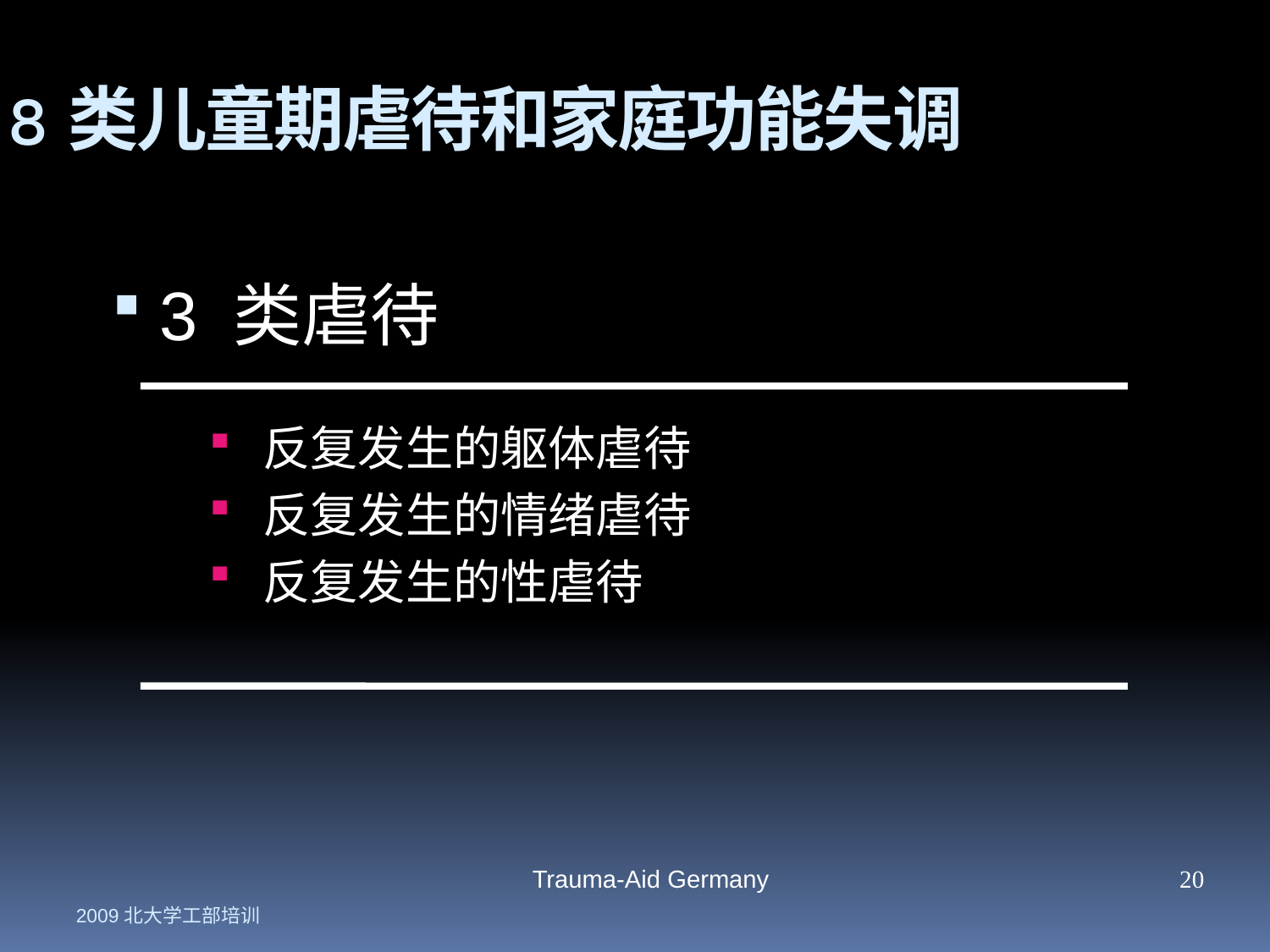

8类儿童期虐待和家庭功能失调
3 类虐待

 反复发生的躯体虐待
 反复发生的情绪虐待
 反复发生的性虐待

Trauma-Aid Germany
20
2009北大学工部培训